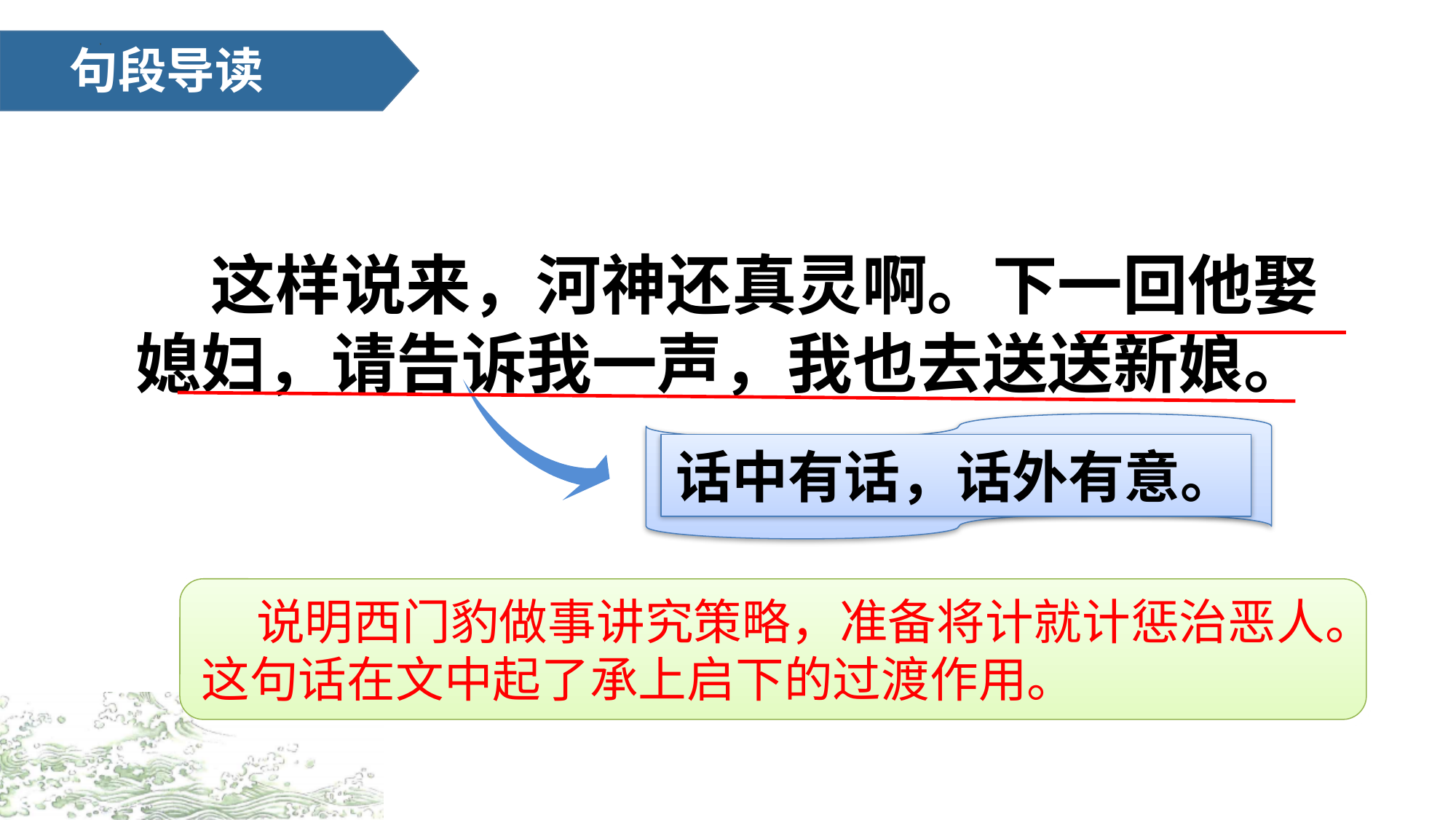

句段导读
    这样说来，河神还真灵啊。下一回他娶媳妇，请告诉我一声，我也去送送新娘。

话中有话，话外有意。
    说明西门豹做事讲究策略，准备将计就计惩治恶人。这句话在文中起了承上启下的过渡作用。